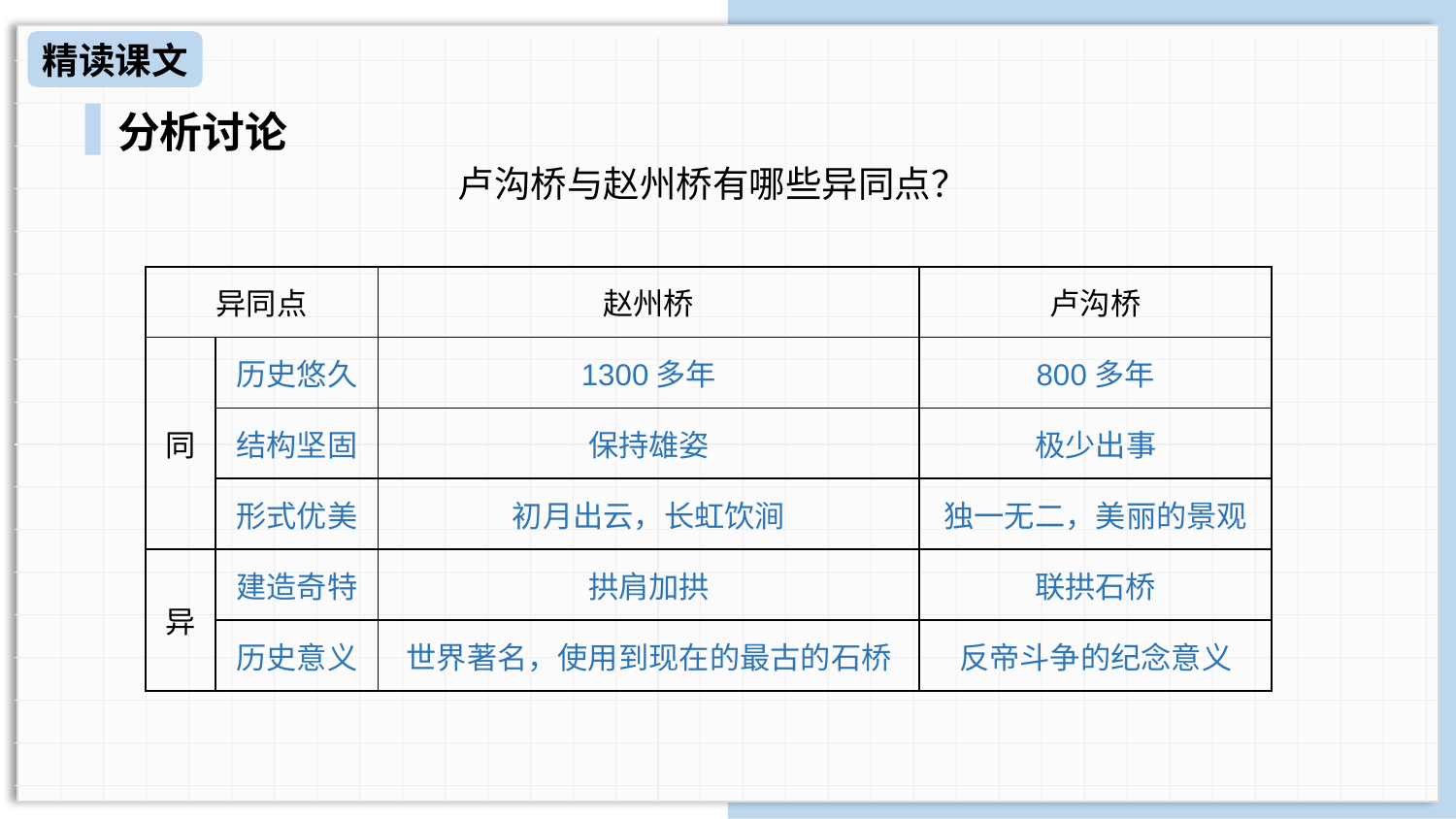

精读课文
分析讨论

卢沟桥与赵州桥有哪些异同点？
| 异同点 |  | 赵州桥 | 卢沟桥 |
| --- | --- | --- | --- |
| 同 | 历史悠久 | 1300多年 | 800多年 |
|  | 结构坚固 | 保持雄姿 | 极少出事 |
|  | 形式优美 | 初月出云，长虹饮涧 | 独一无二，美丽的景观 |
| 异 | 建造奇特 | 拱肩加拱 | 联拱石桥 |
|  | 历史意义 | 世界著名，使用到现在的最古的石桥 | 反帝斗争的纪念意义 |